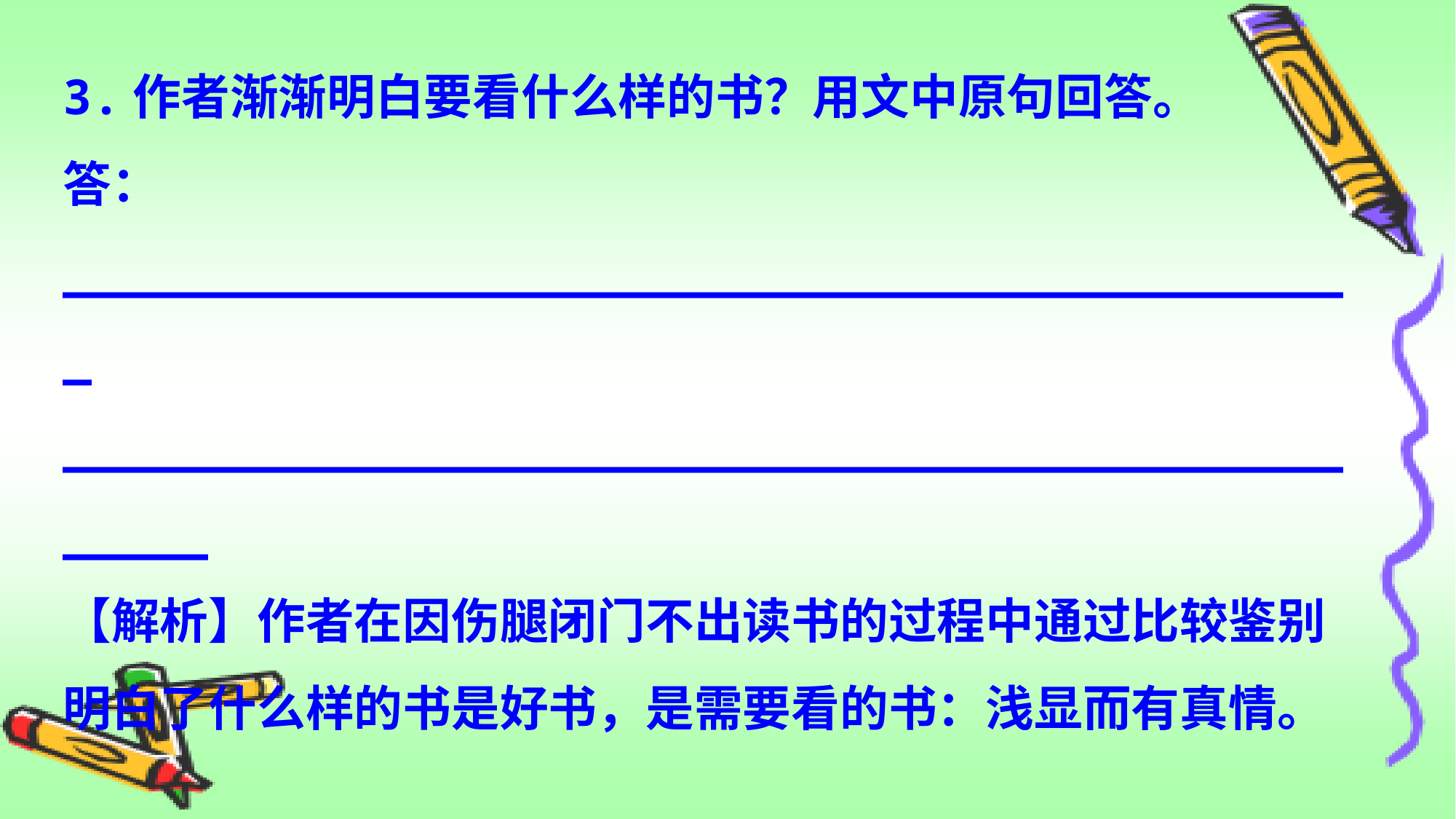

3.作者渐渐明白要看什么样的书？用文中原句回答。
答：_____________________________________________
_________________________________________________
【解析】作者在因伤腿闭门不出读书的过程中通过比较鉴别明白了什么样的书是好书，是需要看的书：浅显而有真情。

答案：满带着真情实感，十分质朴浅显的篇章。